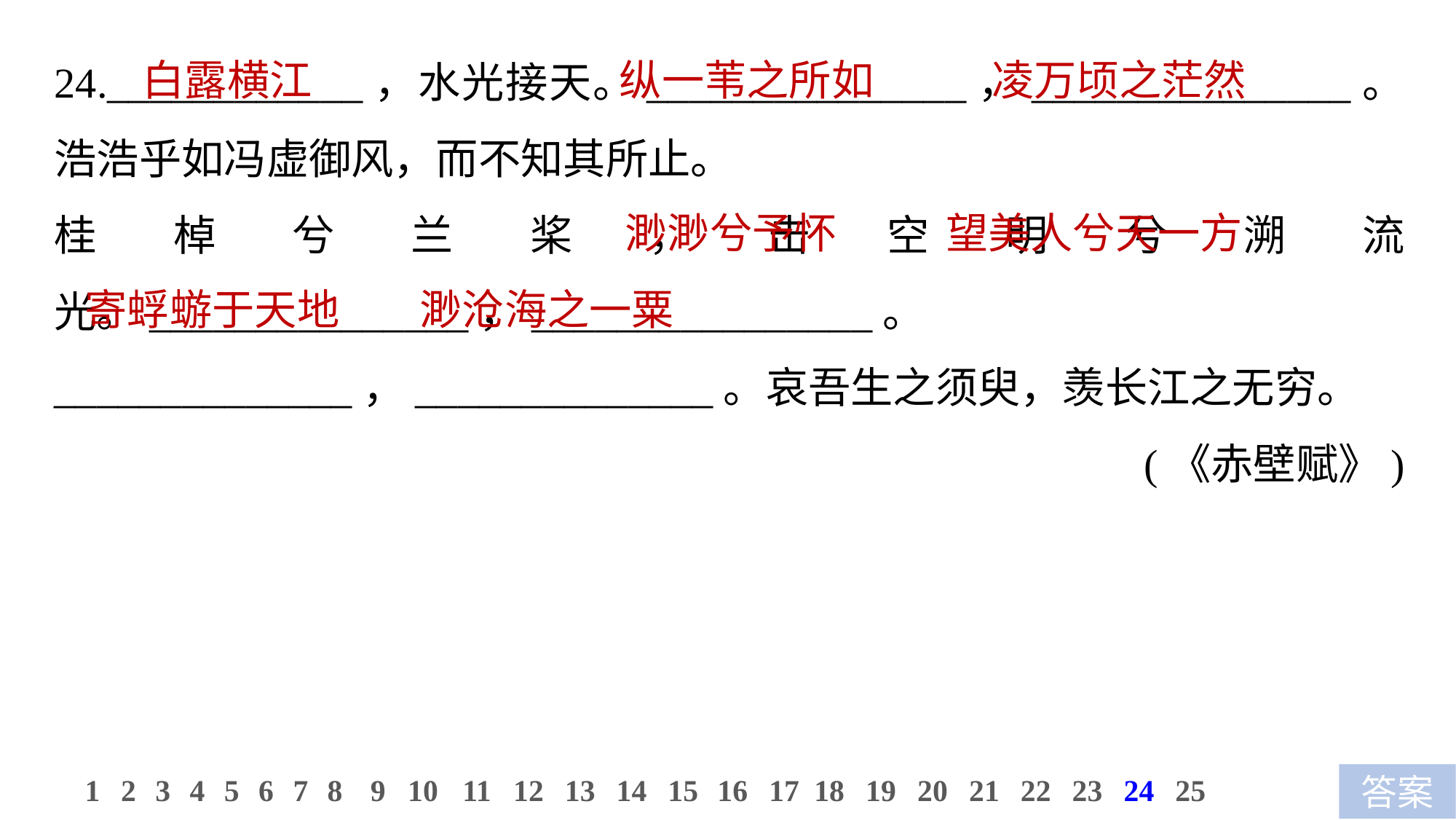

24.____________，水光接天。_______________，_______________。浩浩乎如冯虚御风，而不知其所止。
桂棹兮兰桨，击空明兮溯流光。_______________，________________。
______________，______________。哀吾生之须臾，羡长江之无穷。
(《赤壁赋》)
     白露横江　                            纵一苇之所如　        凌万顷之茫然

                                                        渺渺兮予怀　       望美人兮天一方
寄蜉蝣于天地　    渺沧海之一粟
11
12
13
14
15
16
17
18
19
20
21
22
23
24
25
1
2
3
4
5
6
7
8
9
10
答案